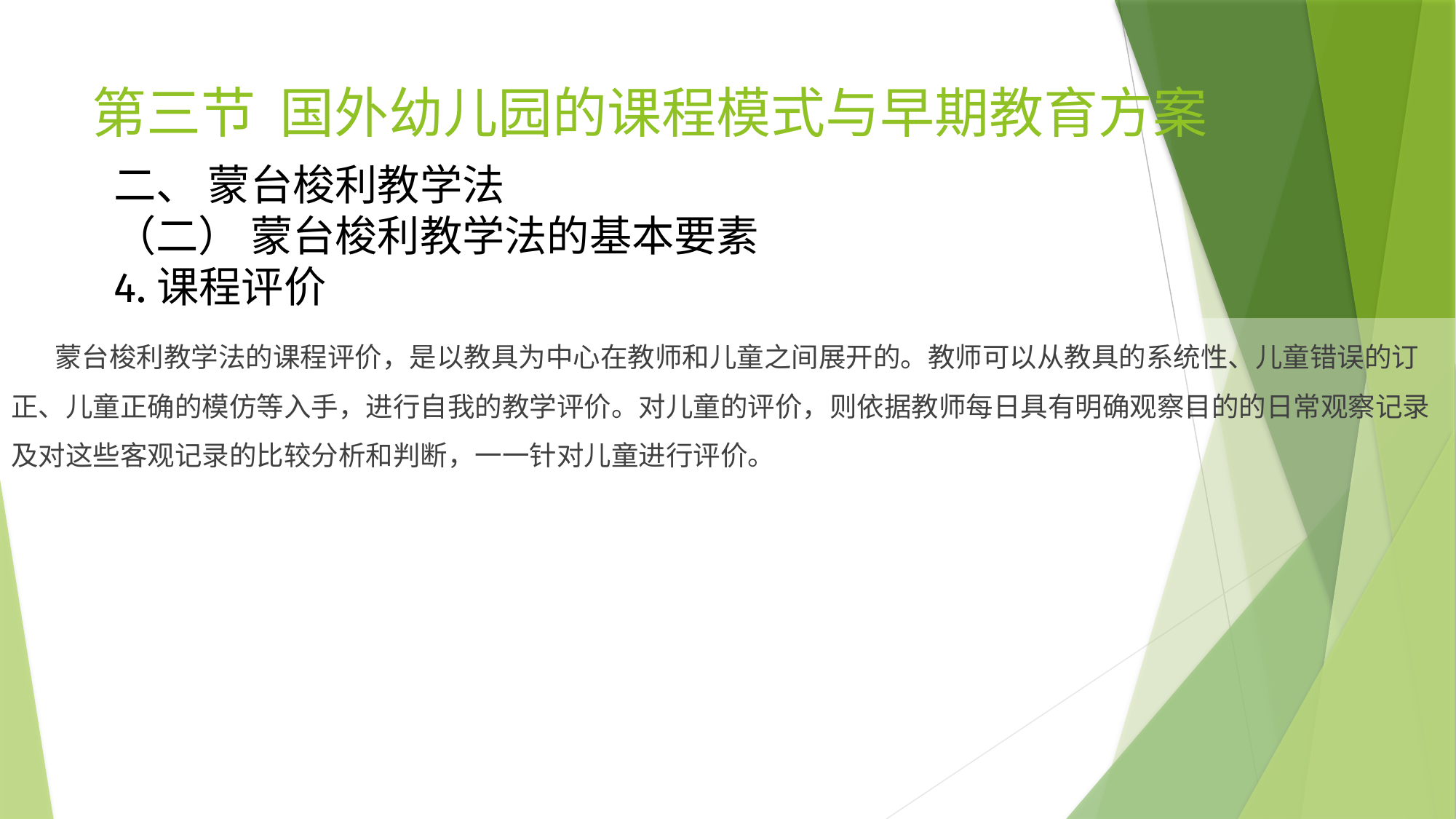

# 第三节  国外幼儿园的课程模式与早期教育方案
二、 蒙台梭利教学法
（二） 蒙台梭利教学法的基本要素
4.课程评价
      蒙台梭利教学法的课程评价，是以教具为中心在教师和儿童之间展开的。教师可以从教具的系统性、儿童错误的订正、儿童正确的模仿等入手，进行自我的教学评价。对儿童的评价，则依据教师每日具有明确观察目的的日常观察记录及对这些客观记录的比较分析和判断，一一针对儿童进行评价。